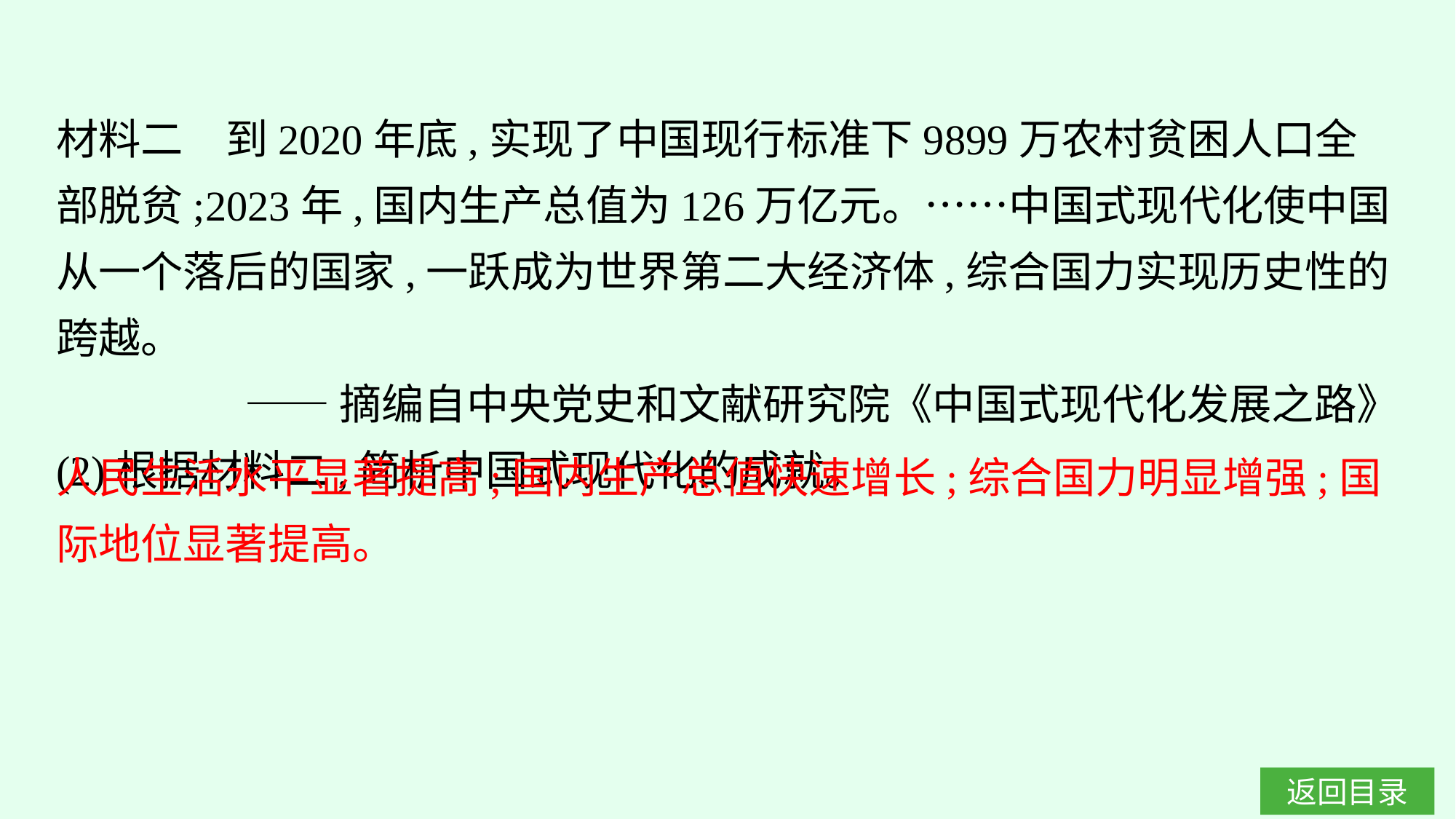

材料二　到2020年底,实现了中国现行标准下9899万农村贫困人口全部脱贫;2023年,国内生产总值为126万亿元。……中国式现代化使中国从一个落后的国家,一跃成为世界第二大经济体,综合国力实现历史性的跨越。
——摘编自中央党史和文献研究院《中国式现代化发展之路》
(2)根据材料二,简析中国式现代化的成就。
人民生活水平显著提高;国内生产总值快速增长;综合国力明显增强;国际地位显著提高。